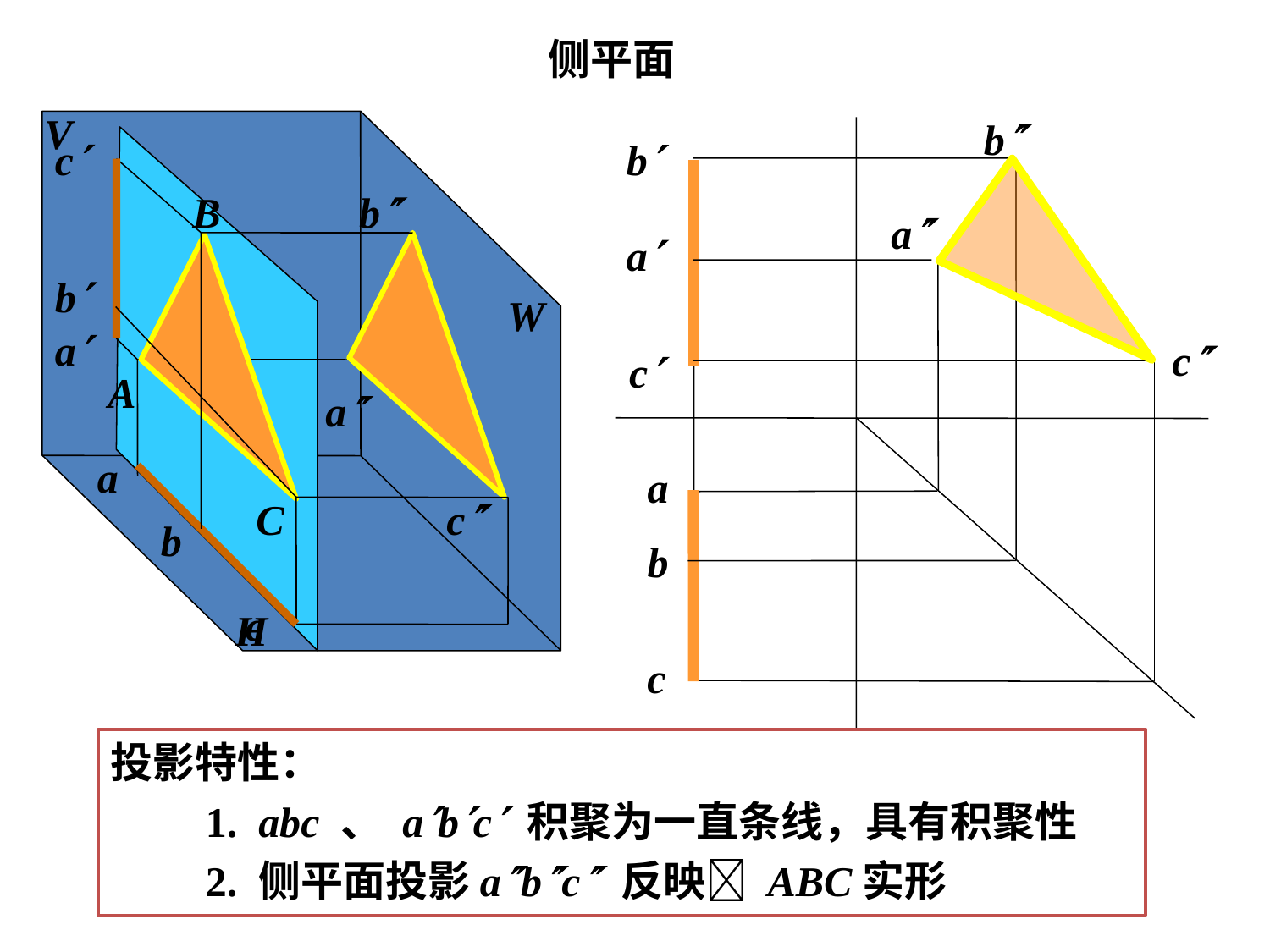

侧平面
V

W
H

b″
b′

a″

a′

c″
c′

a

b
c

c′

B
b″

b′

a′

A

a″
a

C
c″

b
c

投影特性：
         1.  abc 、 a′b′c′ 积聚为一直条线，具有积聚性
         2. 侧平面投影a″b″c″ 反映Δ ABC实形